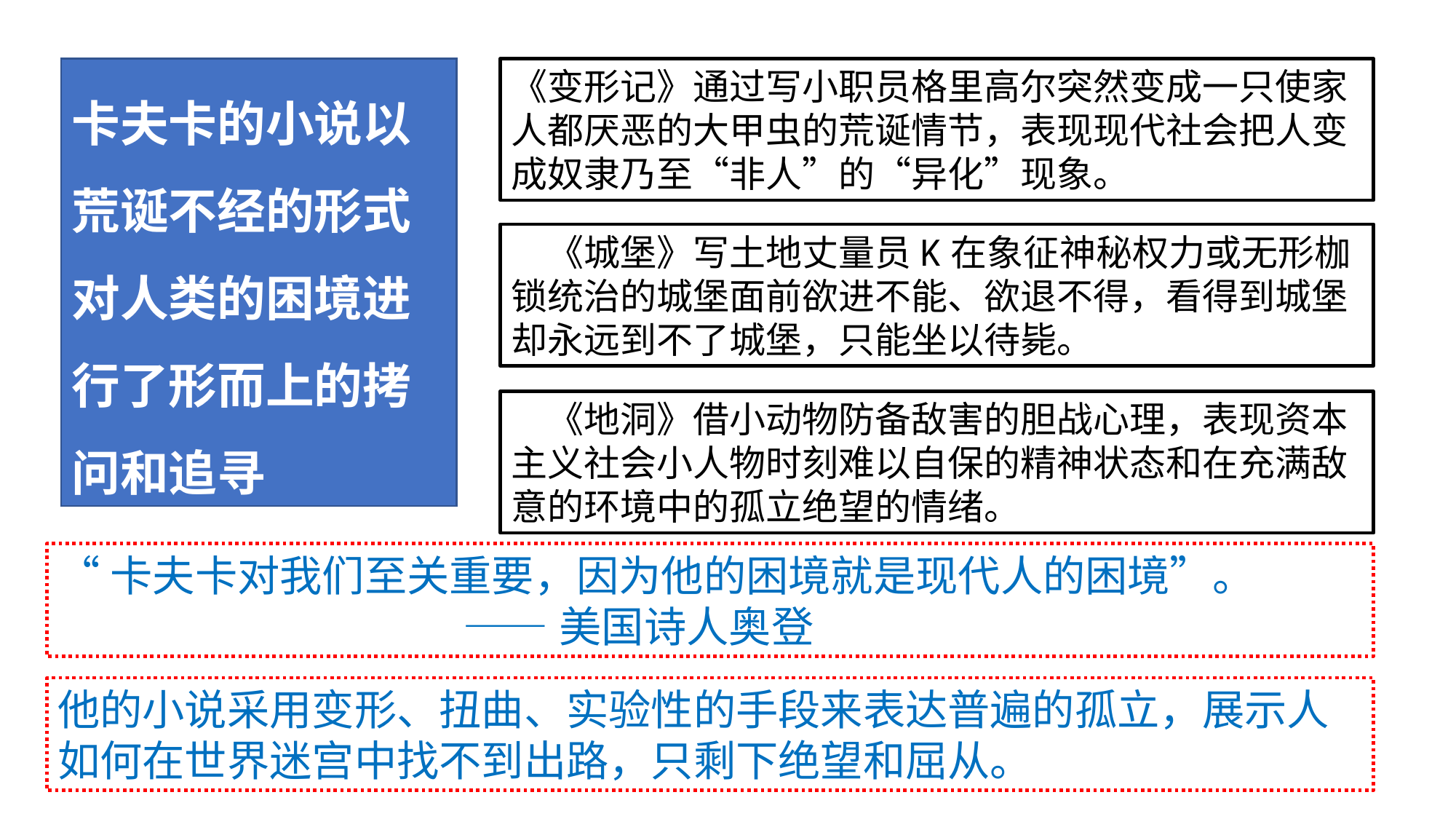

卡夫卡的小说以荒诞不经的形式对人类的困境进行了形而上的拷问和追寻
《变形记》通过写小职员格里高尔突然变成一只使家人都厌恶的大甲虫的荒诞情节，表现现代社会把人变成奴隶乃至“非人”的“异化”现象。
《城堡》写土地丈量员K在象征神秘权力或无形枷锁统治的城堡面前欲进不能、欲退不得，看得到城堡却永远到不了城堡，只能坐以待毙。
《地洞》借小动物防备敌害的胆战心理，表现资本主义社会小人物时刻难以自保的精神状态和在充满敌意的环境中的孤立绝望的情绪。
“卡夫卡对我们至关重要，因为他的困境就是现代人的困境”。
                                           ——美国诗人奥登
他的小说采用变形、扭曲、实验性的手段来表达普遍的孤立，展示人如何在世界迷宫中找不到出路，只剩下绝望和屈从。